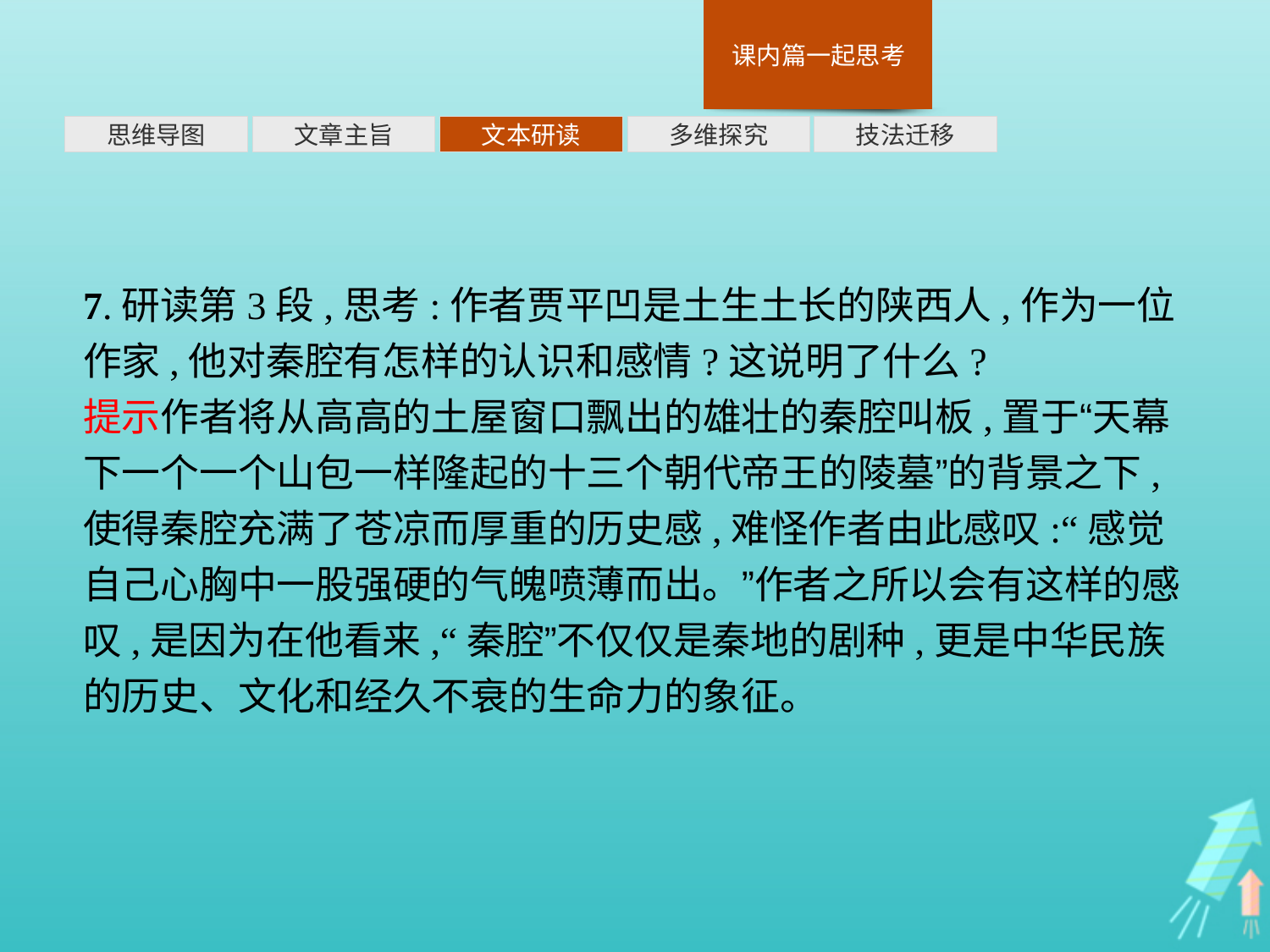

多维探究
思维导图
文章主旨
文本研读
技法迁移
7.研读第3段,思考:作者贾平凹是土生土长的陕西人,作为一位作家,他对秦腔有怎样的认识和感情?这说明了什么?
提示作者将从高高的土屋窗口飘出的雄壮的秦腔叫板,置于“天幕下一个一个山包一样隆起的十三个朝代帝王的陵墓”的背景之下,使得秦腔充满了苍凉而厚重的历史感,难怪作者由此感叹:“感觉自己心胸中一股强硬的气魄喷薄而出。”作者之所以会有这样的感叹,是因为在他看来,“秦腔”不仅仅是秦地的剧种,更是中华民族的历史、文化和经久不衰的生命力的象征。